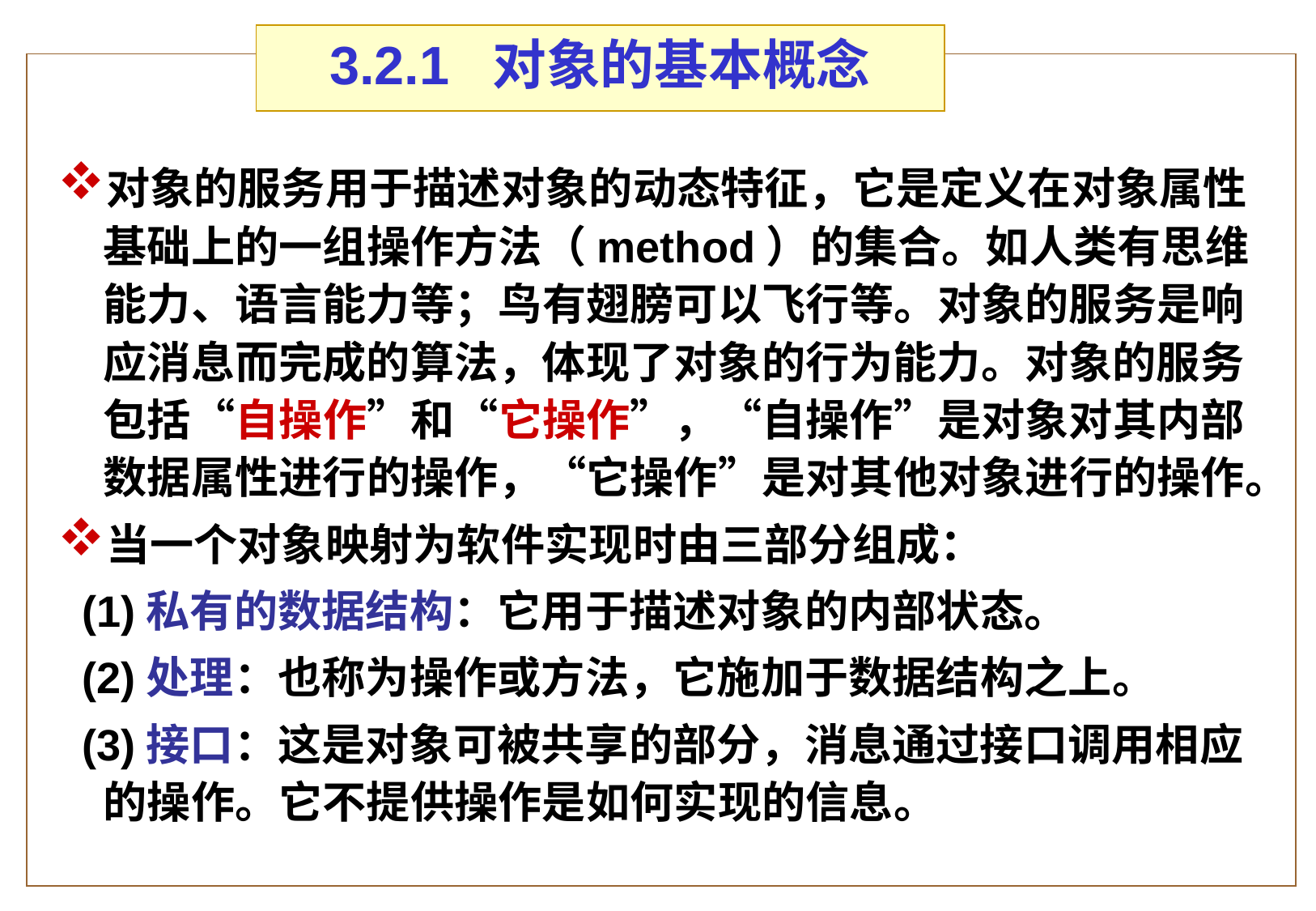

3.2.1  对象的基本概念

对象的服务用于描述对象的动态特征，它是定义在对象属性基础上的一组操作方法（method）的集合。如人类有思维能力、语言能力等；鸟有翅膀可以飞行等。对象的服务是响应消息而完成的算法，体现了对象的行为能力。对象的服务包括“自操作”和“它操作”，“自操作”是对象对其内部数据属性进行的操作，“它操作”是对其他对象进行的操作。
当一个对象映射为软件实现时由三部分组成：
  (1)私有的数据结构：它用于描述对象的内部状态。
  (2)处理：也称为操作或方法，它施加于数据结构之上。
  (3)接口：这是对象可被共享的部分，消息通过接口调用相应的操作。它不提供操作是如何实现的信息。